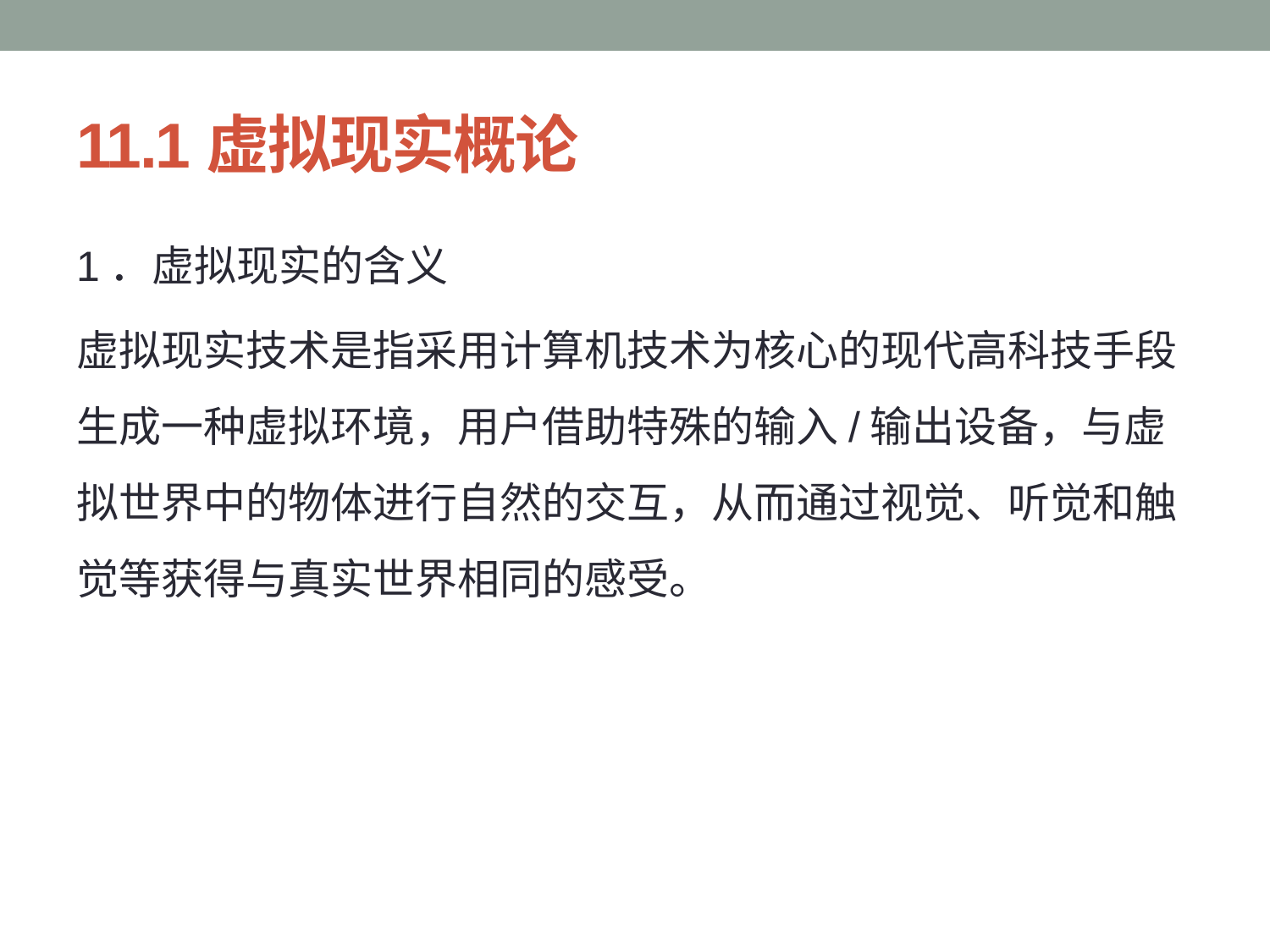

# 11.1虚拟现实概论
1．虚拟现实的含义
虚拟现实技术是指采用计算机技术为核心的现代高科技手段生成一种虚拟环境，用户借助特殊的输入/输出设备，与虚拟世界中的物体进行自然的交互，从而通过视觉、听觉和触觉等获得与真实世界相同的感受。